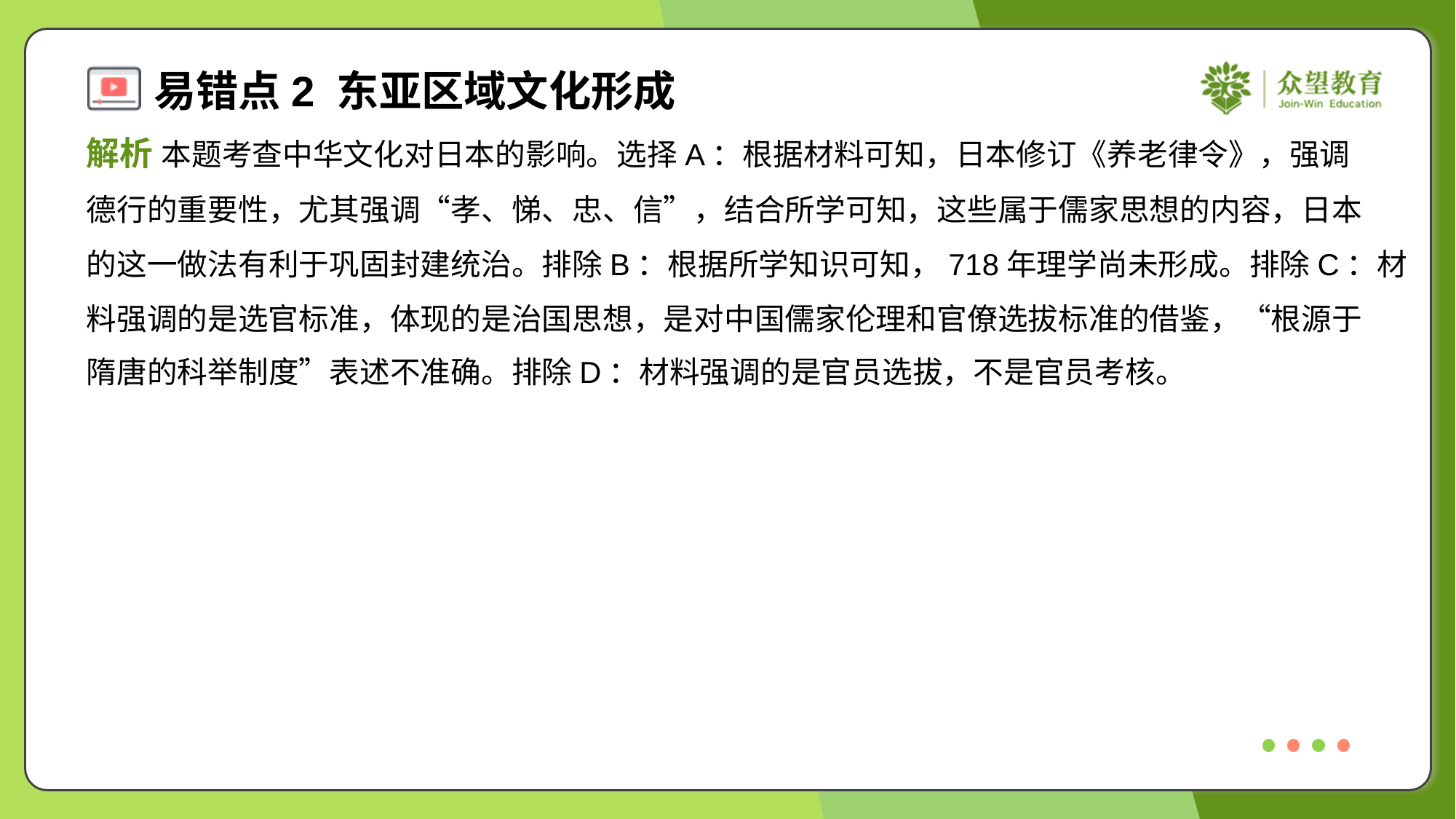

解析 本题考查中华文化对日本的影响。选择A：根据材料可知，日本修订《养老律令》，强调
德行的重要性，尤其强调“孝、悌、忠、信”，结合所学可知，这些属于儒家思想的内容，日本
的这一做法有利于巩固封建统治。排除B：根据所学知识可知，718年理学尚未形成。排除C：材
料强调的是选官标准，体现的是治国思想，是对中国儒家伦理和官僚选拔标准的借鉴，“根源于
隋唐的科举制度”表述不准确。排除D：材料强调的是官员选拔，不是官员考核。